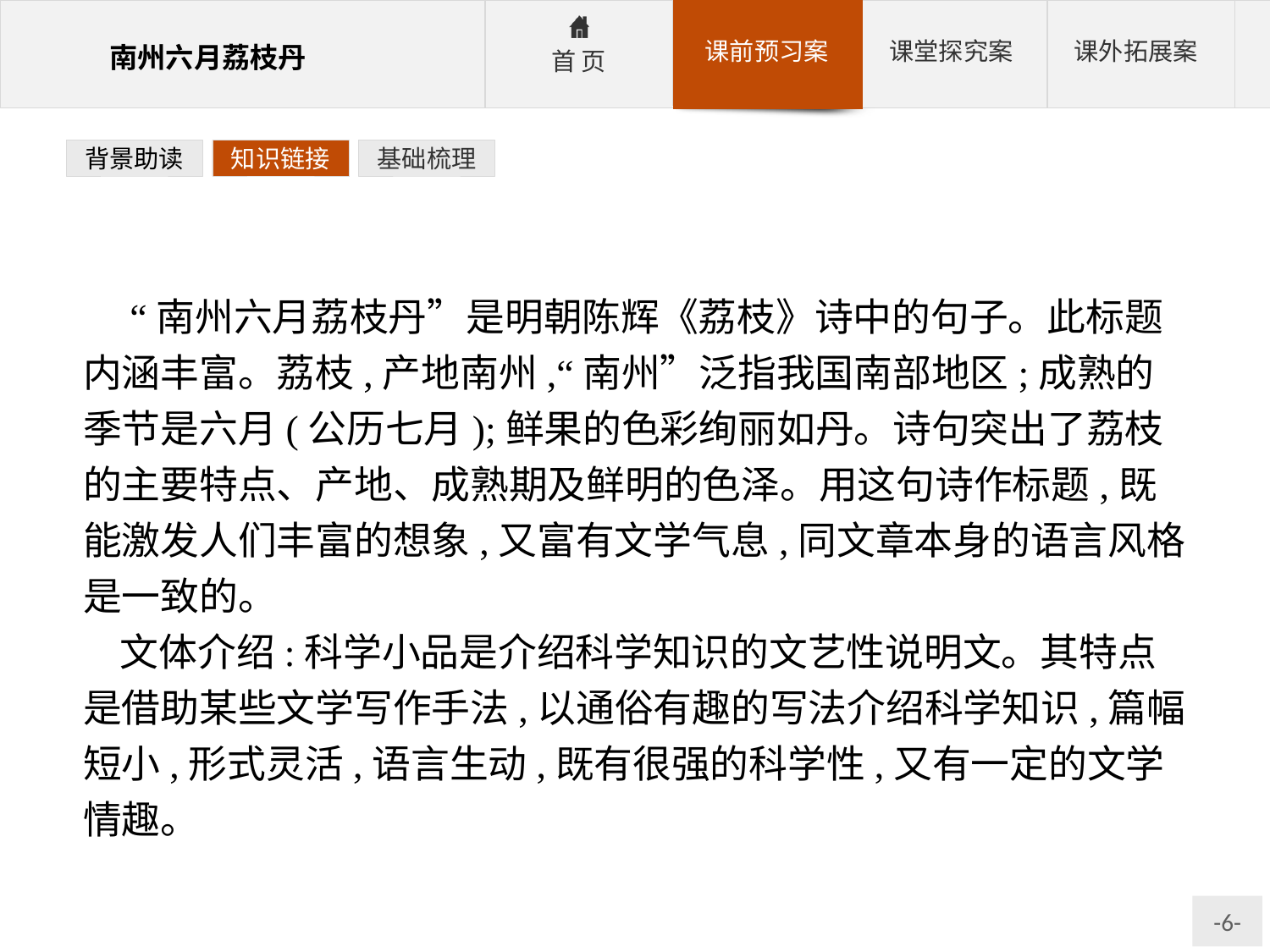

背景助读
知识链接
基础梳理
 “南州六月荔枝丹”是明朝陈辉《荔枝》诗中的句子。此标题内涵丰富。荔枝,产地南州,“南州”泛指我国南部地区;成熟的季节是六月(公历七月);鲜果的色彩绚丽如丹。诗句突出了荔枝的主要特点、产地、成熟期及鲜明的色泽。用这句诗作标题,既能激发人们丰富的想象,又富有文学气息,同文章本身的语言风格是一致的。
文体介绍:科学小品是介绍科学知识的文艺性说明文。其特点是借助某些文学写作手法,以通俗有趣的写法介绍科学知识,篇幅短小,形式灵活,语言生动,既有很强的科学性,又有一定的文学情趣。